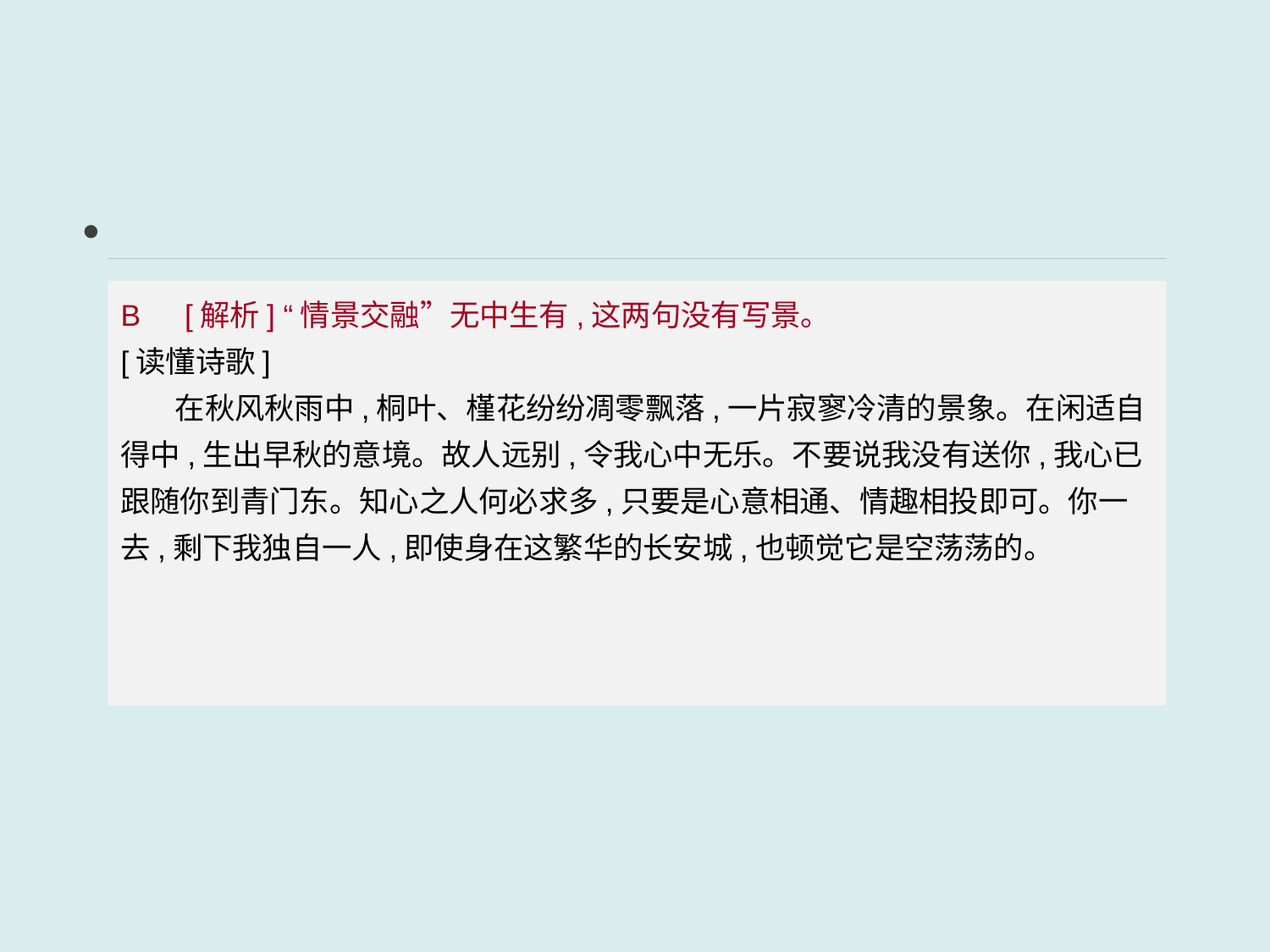

B　[解析] “情景交融”无中生有,这两句没有写景。
[读懂诗歌]
       在秋风秋雨中,桐叶、槿花纷纷凋零飘落,一片寂寥冷清的景象。在闲适自得中,生出早秋的意境。故人远别,令我心中无乐。不要说我没有送你,我心已跟随你到青门东。知心之人何必求多,只要是心意相通、情趣相投即可。你一去,剩下我独自一人,即使身在这繁华的长安城,也顿觉它是空荡荡的。